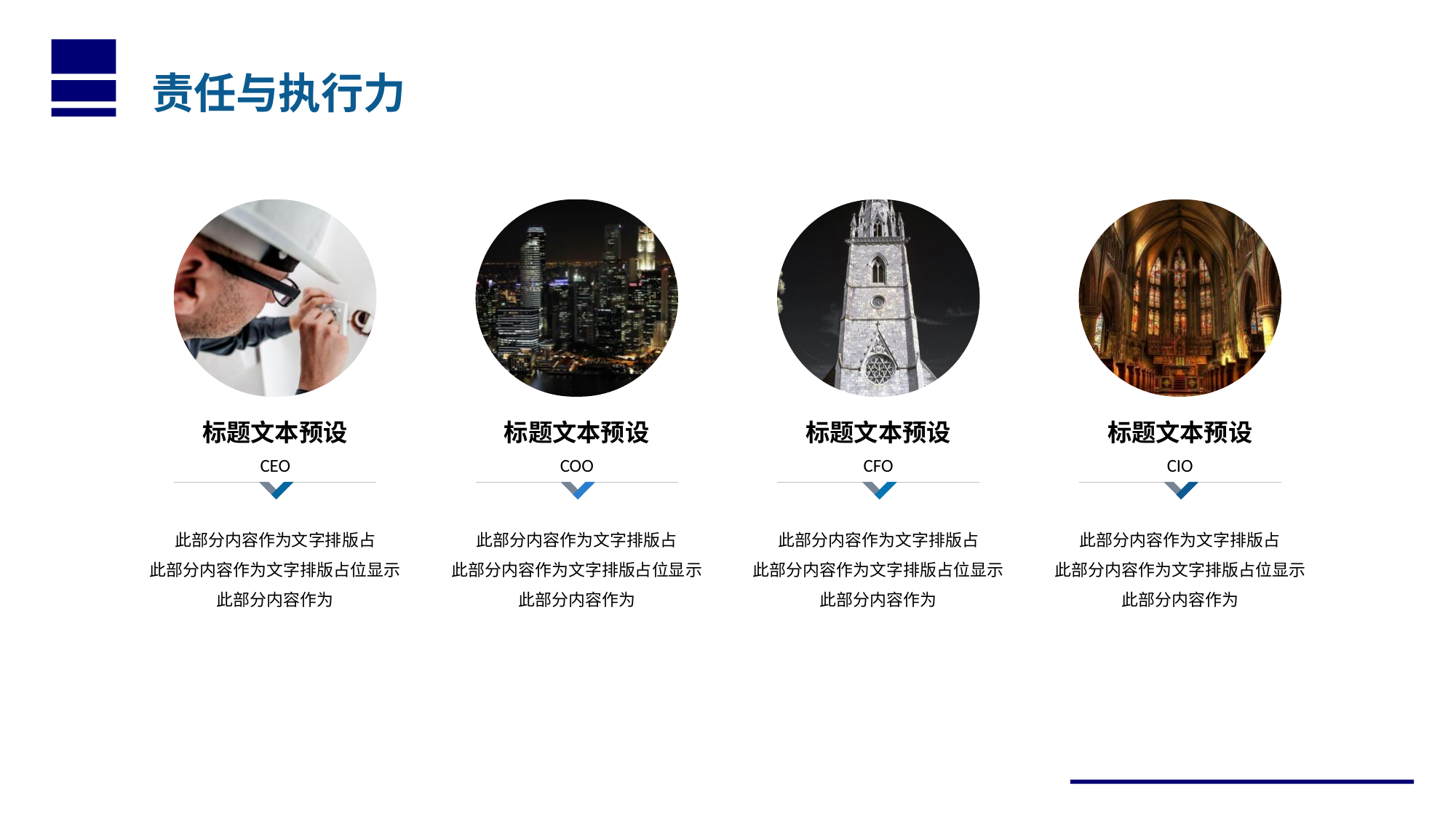

责任与执行力

标题文本预设
标题文本预设
标题文本预设
标题文本预设
CEO
COO
CFO
CIO

此部分内容作为文字排版占
此部分内容作为文字排版占位显示
此部分内容作为
此部分内容作为文字排版占
此部分内容作为文字排版占位显示
此部分内容作为
此部分内容作为文字排版占
此部分内容作为文字排版占位显示
此部分内容作为
此部分内容作为文字排版占
此部分内容作为文字排版占位显示
此部分内容作为